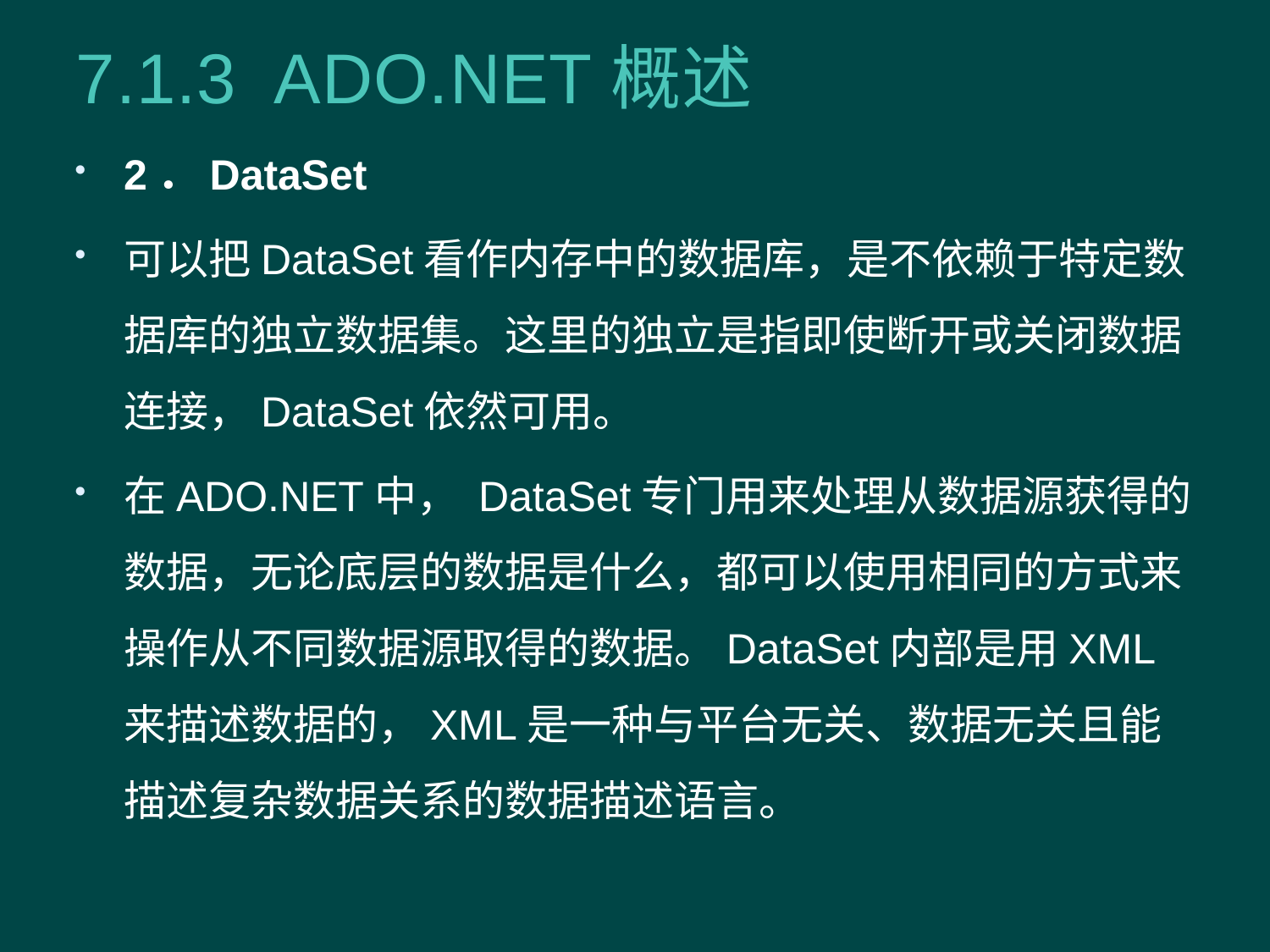

# 7.1.3  ADO.NET概述
2．DataSet
可以把DataSet看作内存中的数据库，是不依赖于特定数据库的独立数据集。这里的独立是指即使断开或关闭数据连接，DataSet依然可用。
在ADO.NET中， DataSet专门用来处理从数据源获得的数据，无论底层的数据是什么，都可以使用相同的方式来操作从不同数据源取得的数据。DataSet内部是用XML来描述数据的，XML是一种与平台无关、数据无关且能描述复杂数据关系的数据描述语言。